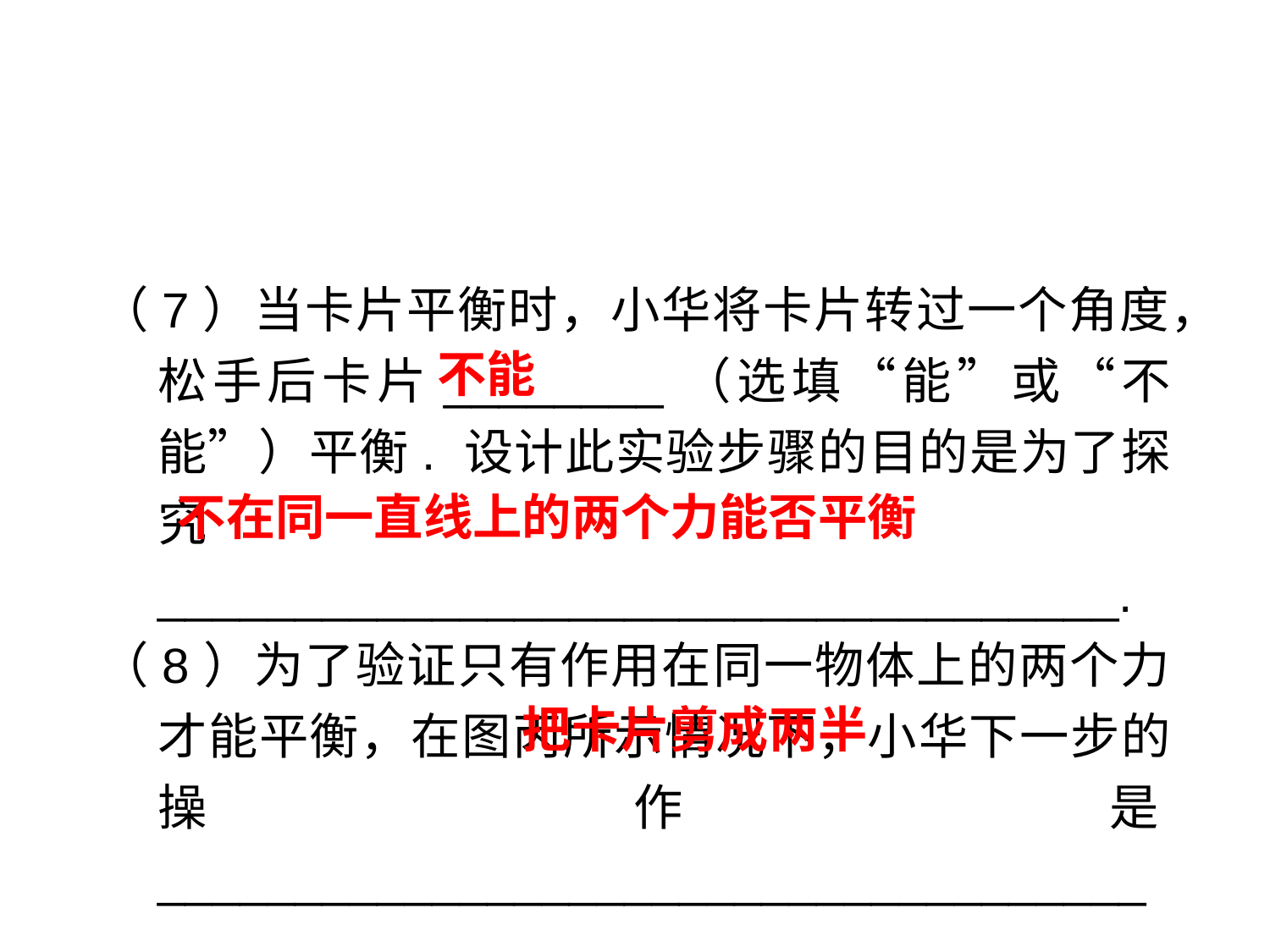

（7）当卡片平衡时，小华将卡片转过一个角度，松手后卡片________（选填“能”或“不能”）平衡. 设计此实验步骤的目的是为了探究___________________________________.
（8）为了验证只有作用在同一物体上的两个力才能平衡，在图丙所示情况下，小华下一步的操作是_____________________________________.
不能
不在同一直线上的两个力能否平衡
把卡片剪成两半